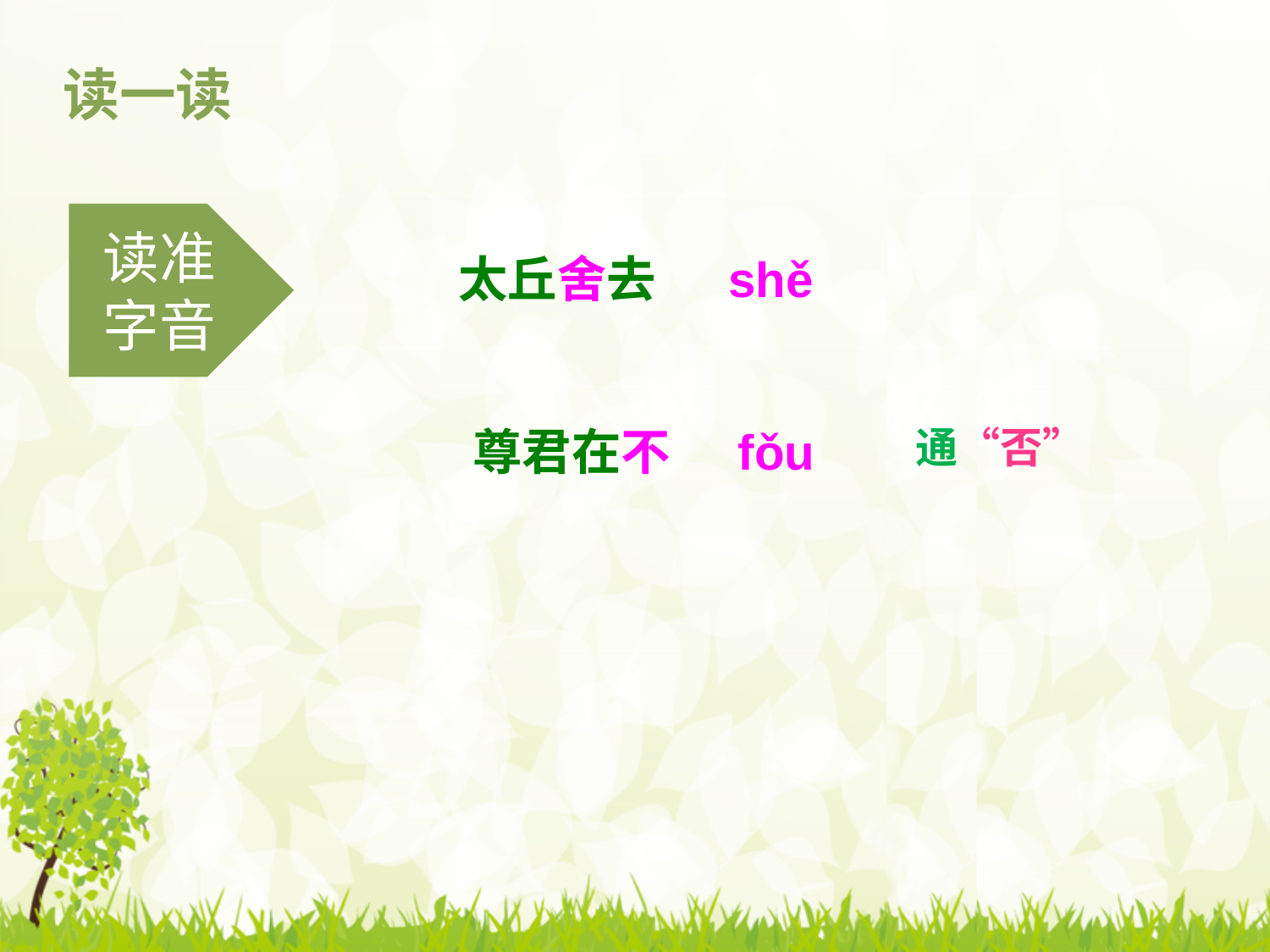

读一读
读准字音
太丘舍去
shě
尊君在不
fǒu
通“否”